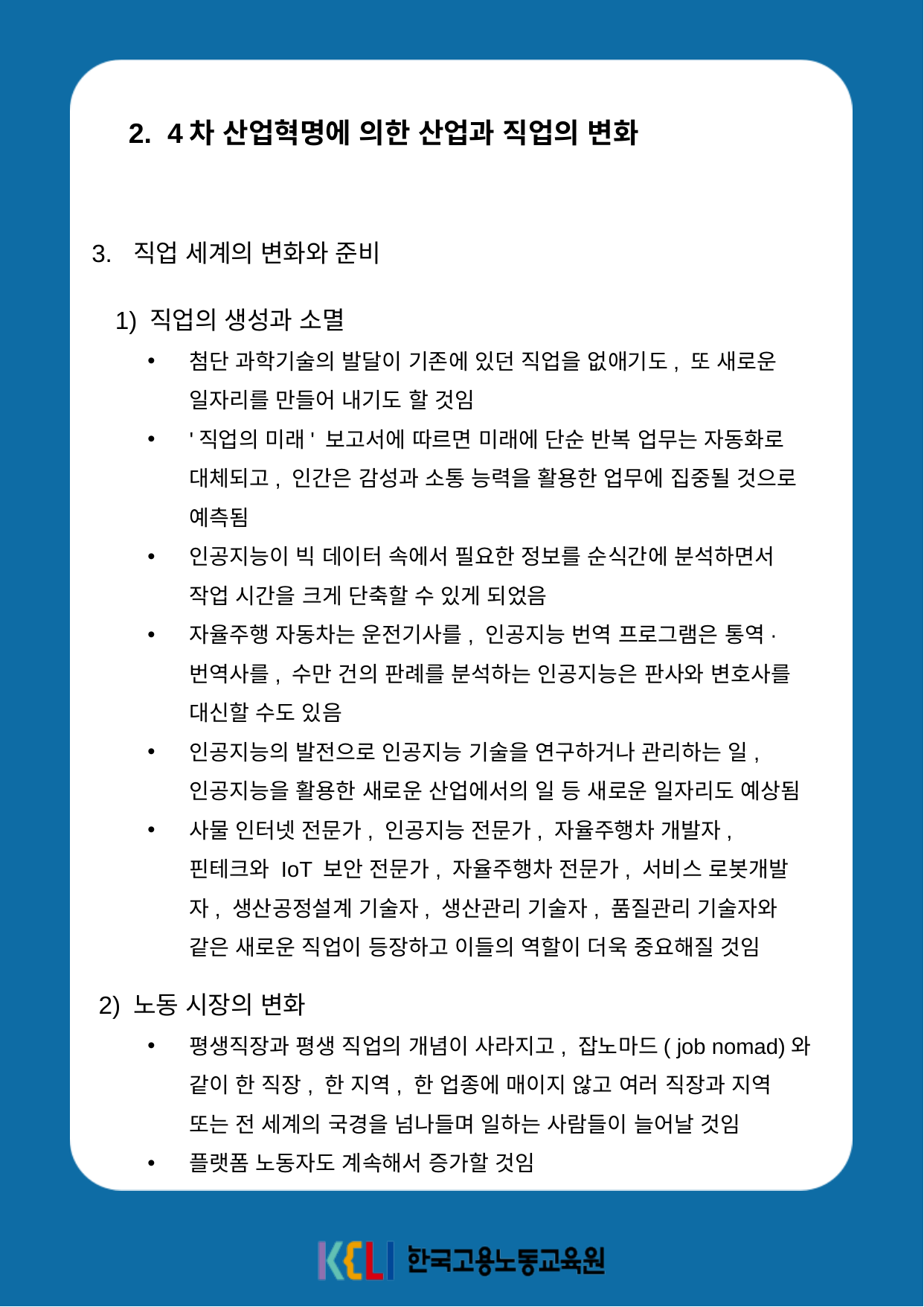

2.  4차 산업혁명에 의한 산업과 직업의 변화
직업 세계의 변화와 준비
   1) 직업의 생성과 소멸
첨단 과학기술의 발달이 기존에 있던 직업을 없애기도, 또 새로운 일자리를 만들어 내기도 할 것임
'직업의 미래' 보고서에 따르면 미래에 단순 반복 업무는 자동화로 대체되고, 인간은 감성과 소통 능력을 활용한 업무에 집중될 것으로 예측됨
인공지능이 빅 데이터 속에서 필요한 정보를 순식간에 분석하면서 작업 시간을 크게 단축할 수 있게 되었음
자율주행 자동차는 운전기사를, 인공지능 번역 프로그램은 통역·번역사를, 수만 건의 판례를 분석하는 인공지능은 판사와 변호사를 대신할 수도 있음
인공지능의 발전으로 인공지능 기술을 연구하거나 관리하는 일, 인공지능을 활용한 새로운 산업에서의 일 등 새로운 일자리도 예상됨
사물 인터넷 전문가, 인공지능 전문가, 자율주행차 개발자, 핀테크와 IoT 보안 전문가, 자율주행차 전문가, 서비스 로봇개발자, 생산공정설계 기술자, 생산관리 기술자, 품질관리 기술자와 같은 새로운 직업이 등장하고 이들의 역할이 더욱 중요해질 것임
 2) 노동 시장의 변화
평생직장과 평생 직업의 개념이 사라지고, 잡노마드( job nomad)와 같이 한 직장, 한 지역, 한 업종에 매이지 않고 여러 직장과 지역 또는 전 세계의 국경을 넘나들며 일하는 사람들이 늘어날 것임
플랫폼 노동자도 계속해서 증가할 것임